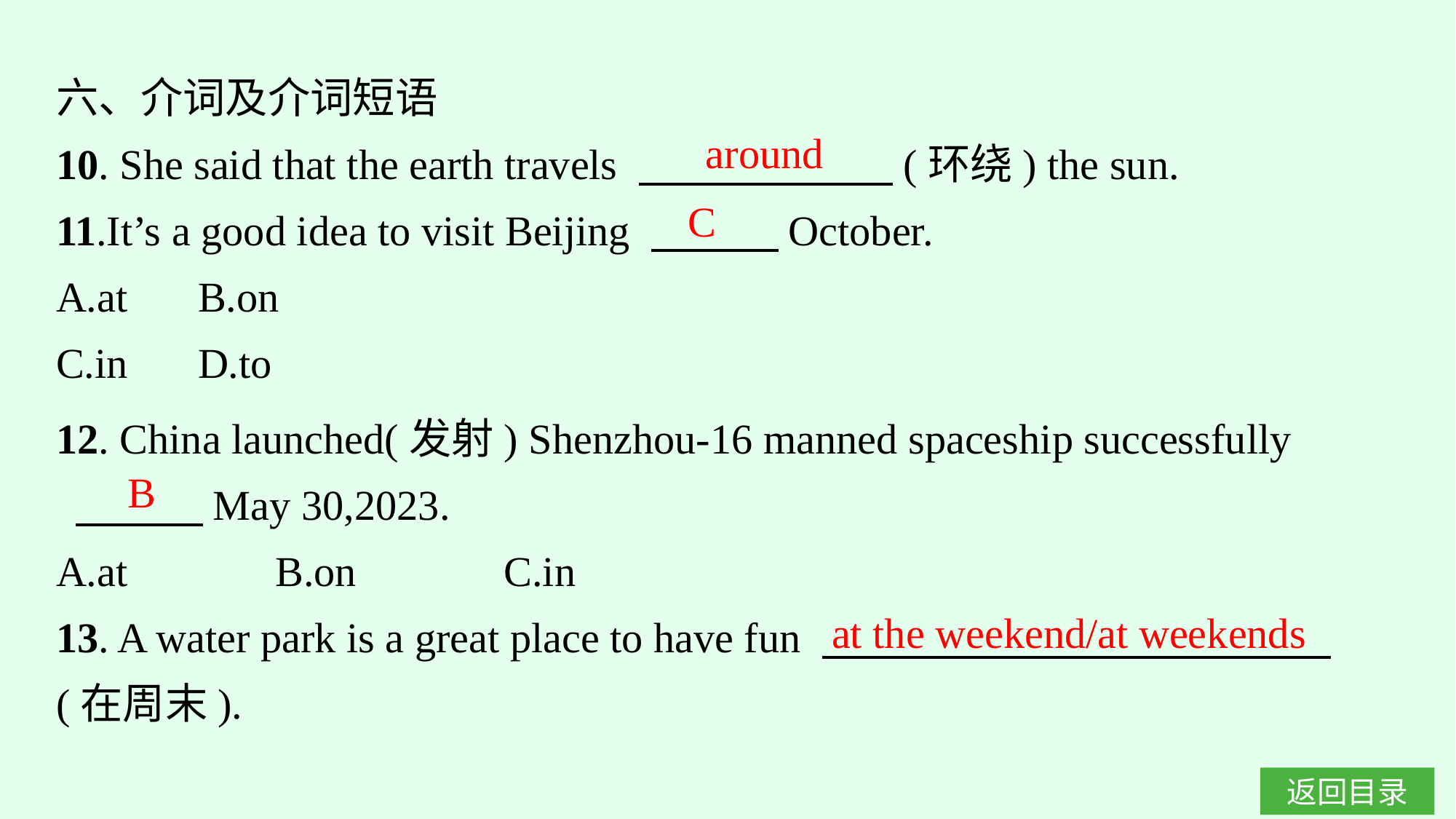

六、介词及介词短语
10. She said that the earth travels 　　　　　　(环绕) the sun.
11.It’s a good idea to visit Beijing 　　　October.
A.at	B.on
C.in	D.to
around
C
12. China launched(发射) Shenzhou-16 manned spaceship successfully
 　　　May 30,2023.
A.at　　　B.on　　　C.in
13. A water park is a great place to have fun 　　　　　　　　　　　　(在周末).
B
at the weekend/at weekends